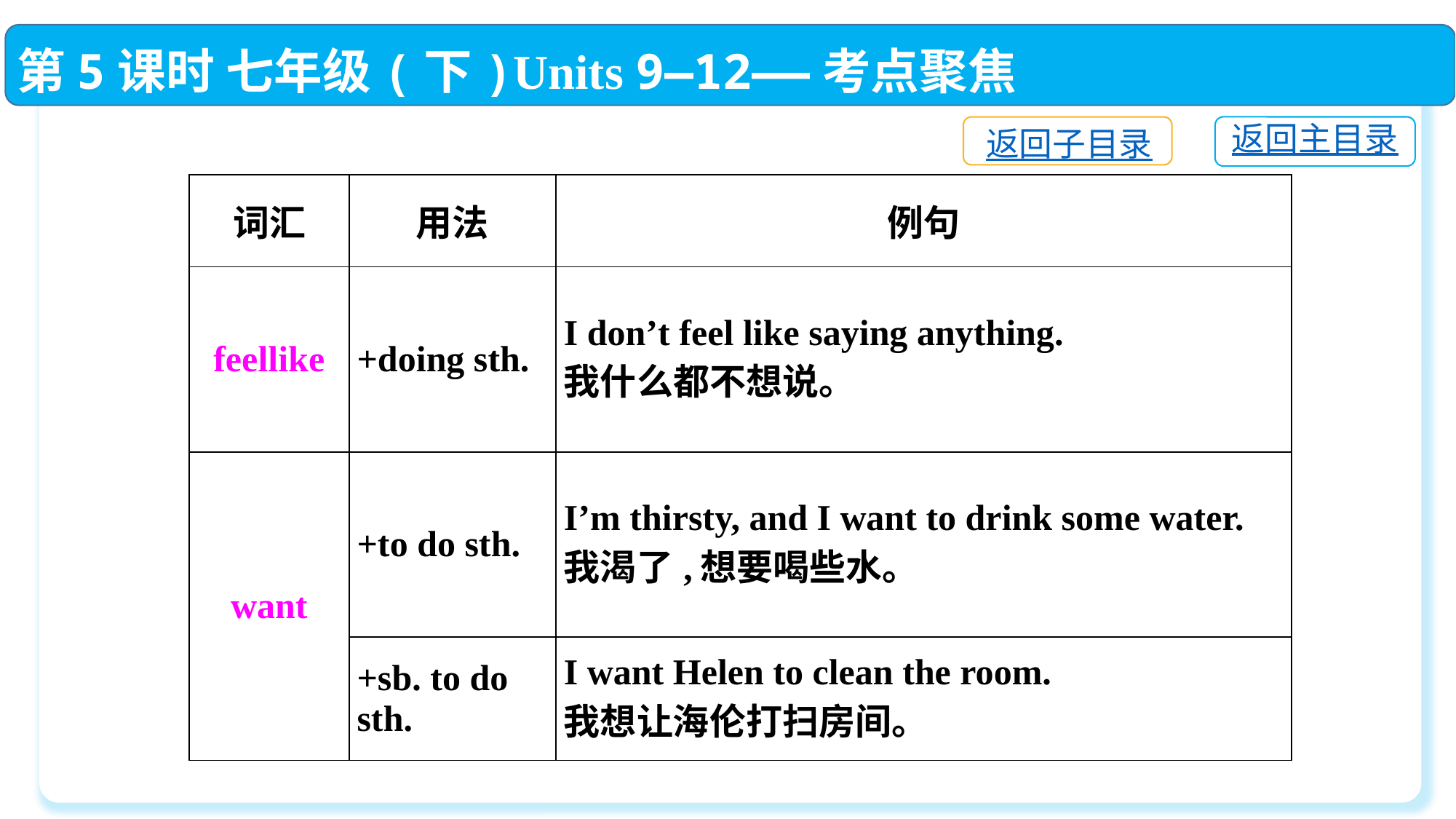

第5课时 七年级(下)Units 9—12——考点聚焦

返回主目录

返回子目录
| 词汇 | 用法 | 例句 |
| --- | --- | --- |
| feellike | +doing sth. | I don’t feel like saying anything. 我什么都不想说。 |
| want | +to do sth. | I’m thirsty, and I want to drink some water. 我渴了,想要喝些水。 |
|  | +sb. to do sth. | I want Helen to clean the room. 我想让海伦打扫房间。 |